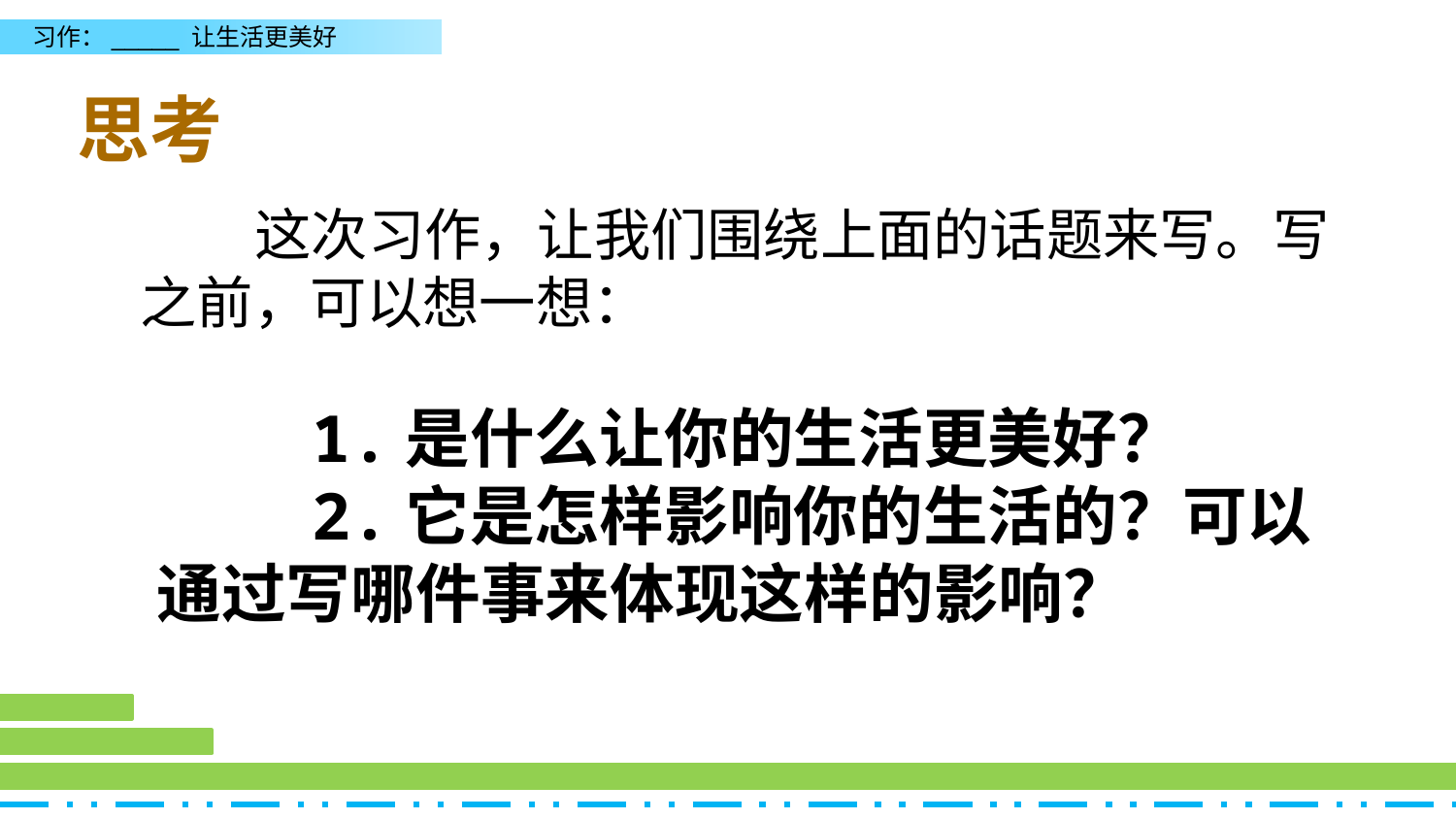

思考
        这次习作，让我们围绕上面的话题来写。写之前，可以想一想：
    1.是什么让你的生活更美好？
    2.它是怎样影响你的生活的？可以通过写哪件事来体现这样的影响？